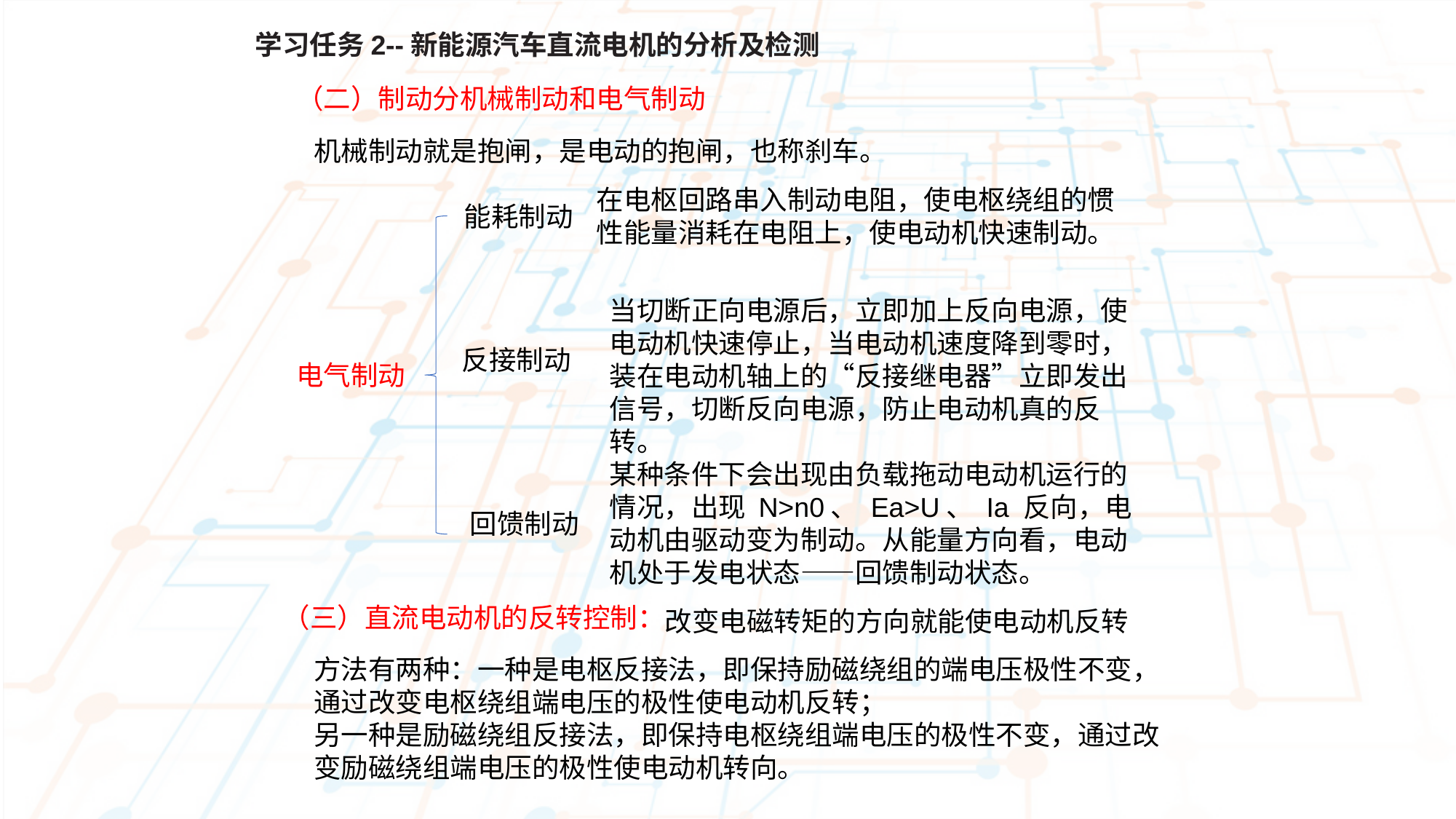

学习任务2--新能源汽车直流电机的分析及检测
（二）制动分机械制动和电气制动
机械制动就是抱闸，是电动的抱闸，也称刹车。
在电枢回路串入制动电阻，使电枢绕组的惯性能量消耗在电阻上，使电动机快速制动。
能耗制动

当切断正向电源后，立即加上反向电源，使电动机快速停止，当电动机速度降到零时，装在电动机轴上的“反接继电器”立即发出信号，切断反向电源，防止电动机真的反转。
反接制动
电气制动
某种条件下会出现由负载拖动电动机运行的情况，出现 N>n0、 Ea>U、 Ia 反向，电动机由驱动变为制动。从能量方向看，电动机处于发电状态——回馈制动状态。
回馈制动
（三）直流电动机的反转控制：
改变电磁转矩的方向就能使电动机反转
方法有两种：一种是电枢反接法，即保持励磁绕组的端电压极性不变，通过改变电枢绕组端电压的极性使电动机反转；
另一种是励磁绕组反接法，即保持电枢绕组端电压的极性不变，通过改变励磁绕组端电压的极性使电动机转向。